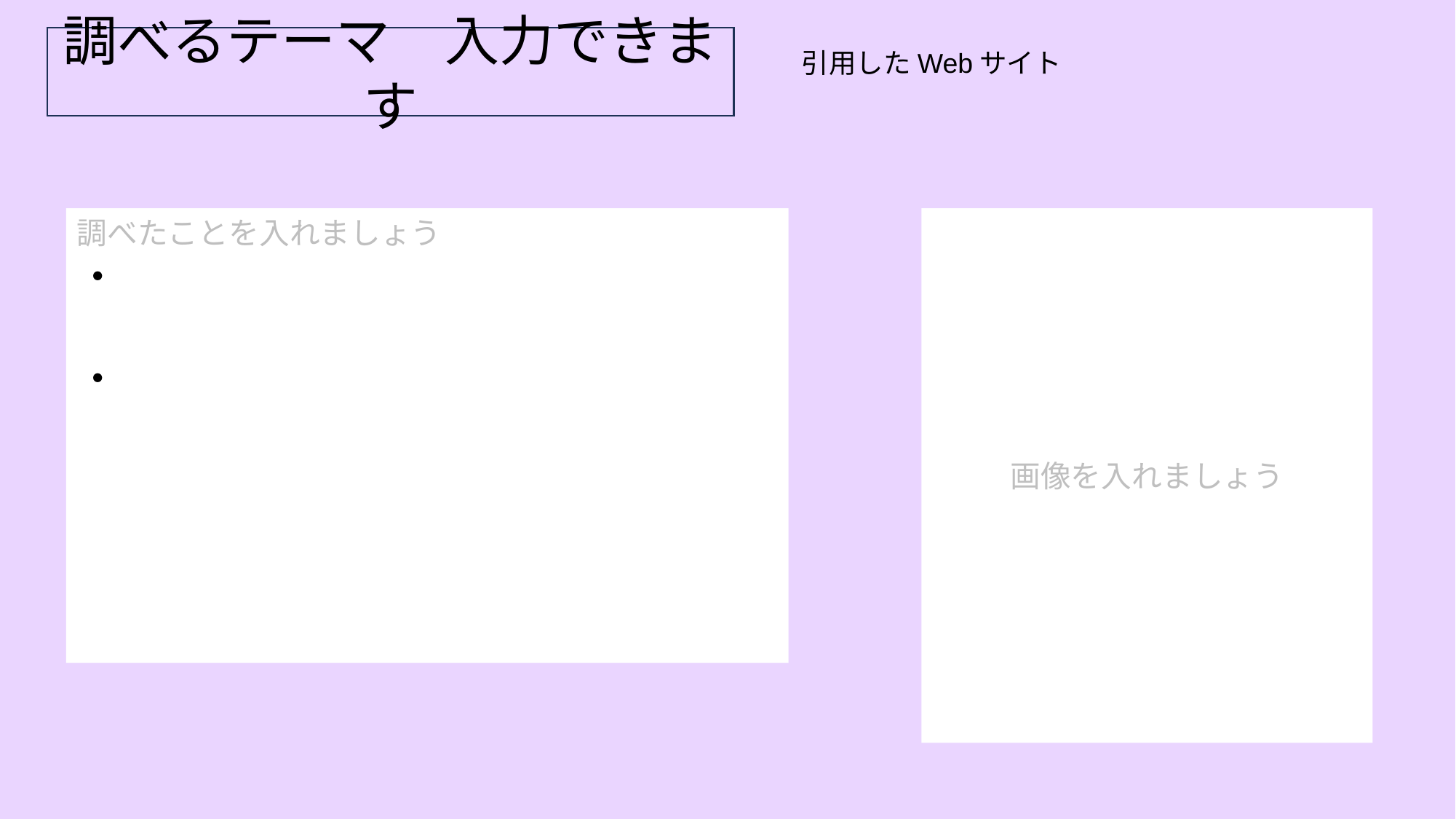

調べるテーマ　入力できます
引用したWebサイト
調べたことを入れましょう
・

・

画像を入れましょう